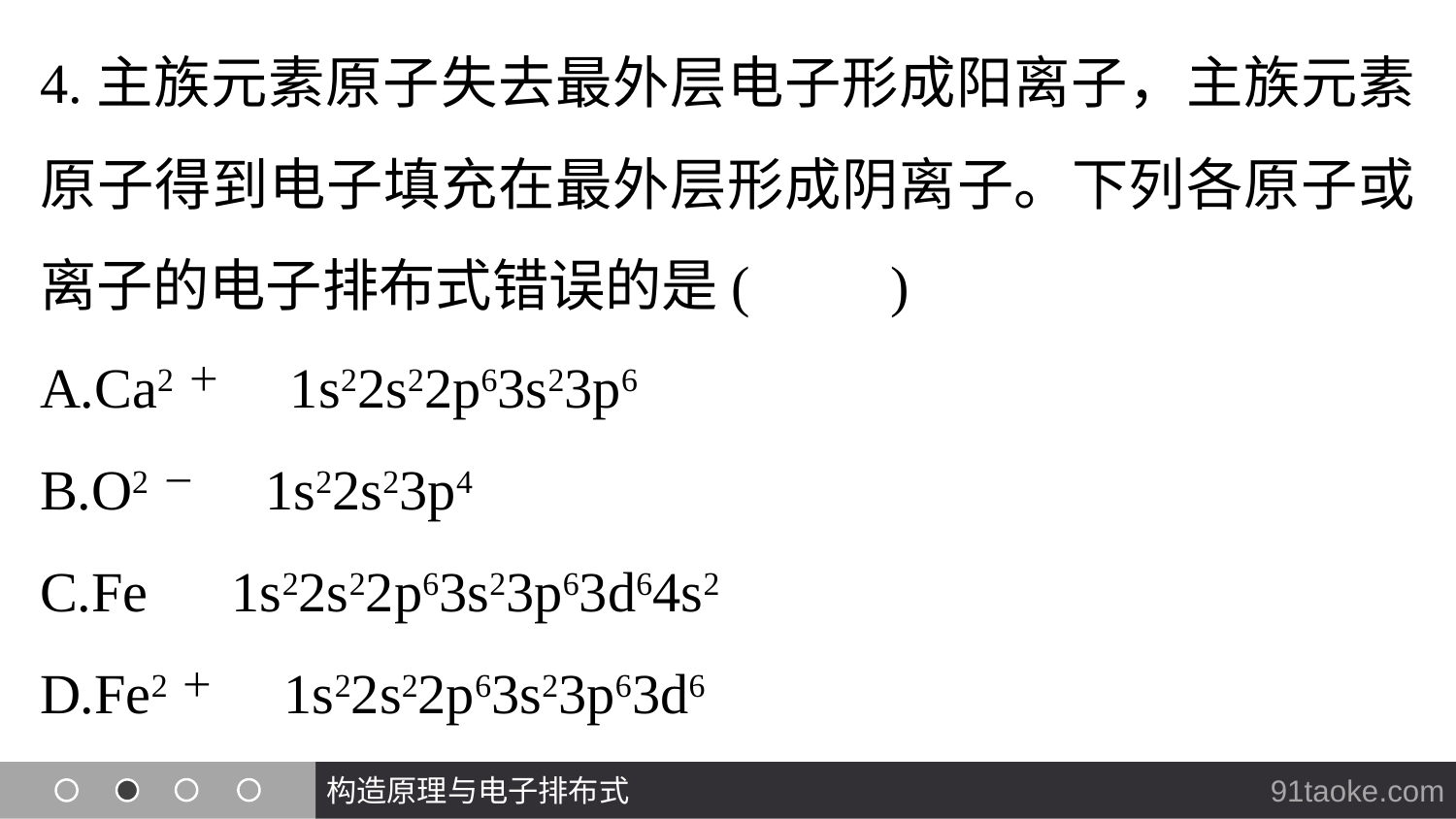

4.主族元素原子失去最外层电子形成阳离子，主族元素原子得到电子填充在最外层形成阴离子。下列各原子或离子的电子排布式错误的是(　　)
A.Ca2＋　1s22s22p63s23p6
B.O2－　1s22s23p4
C.Fe　1s22s22p63s23p63d64s2
D.Fe2＋　1s22s22p63s23p63d6